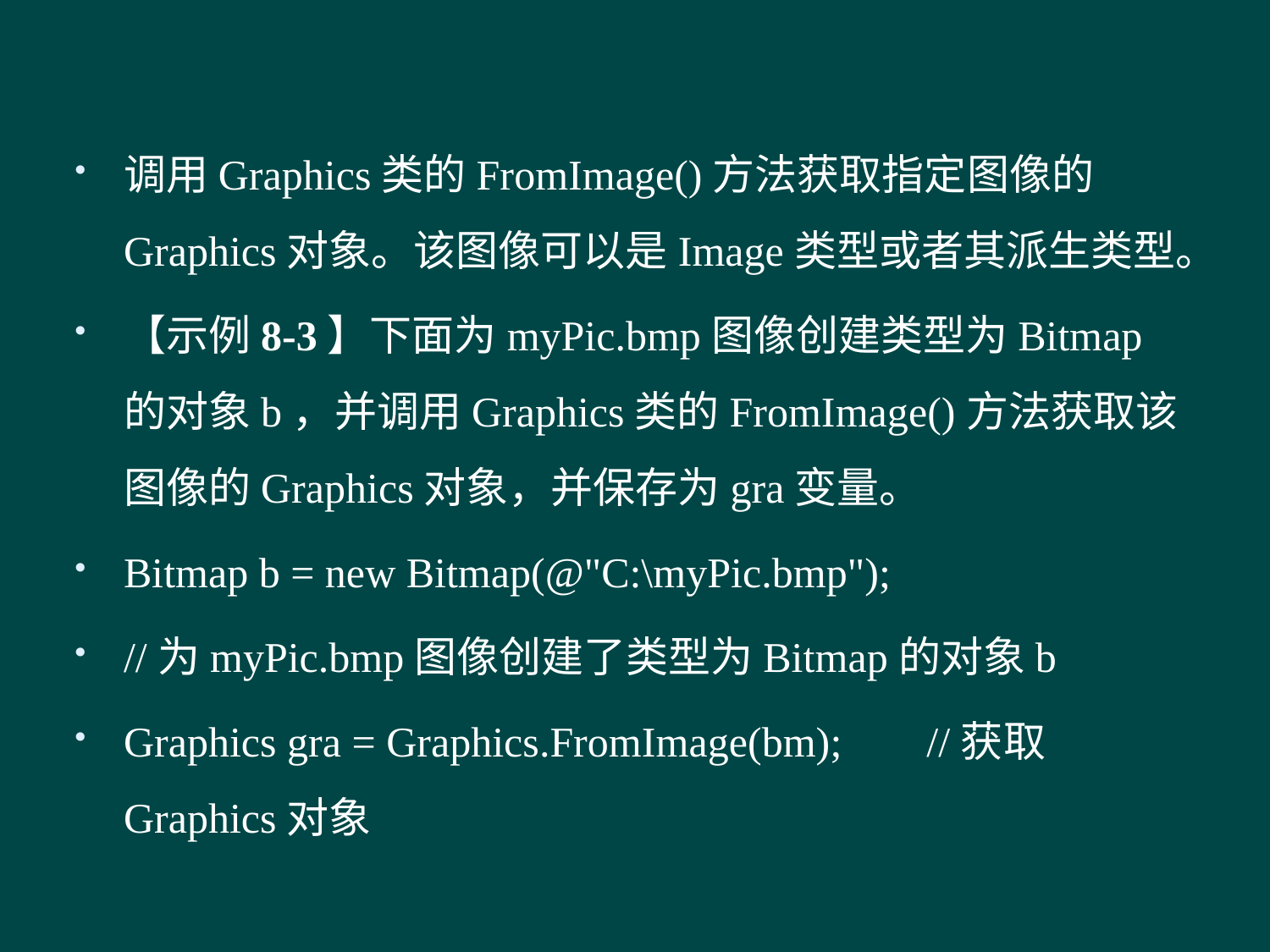

#
调用Graphics类的FromImage()方法获取指定图像的Graphics对象。该图像可以是Image类型或者其派生类型。
【示例8-3】下面为myPic.bmp图像创建类型为Bitmap的对象b，并调用Graphics类的FromImage()方法获取该图像的Graphics对象，并保存为gra变量。
Bitmap b = new Bitmap(@"C:\myPic.bmp");
//为myPic.bmp图像创建了类型为Bitmap的对象b
Graphics gra = Graphics.FromImage(bm);        //获取Graphics对象